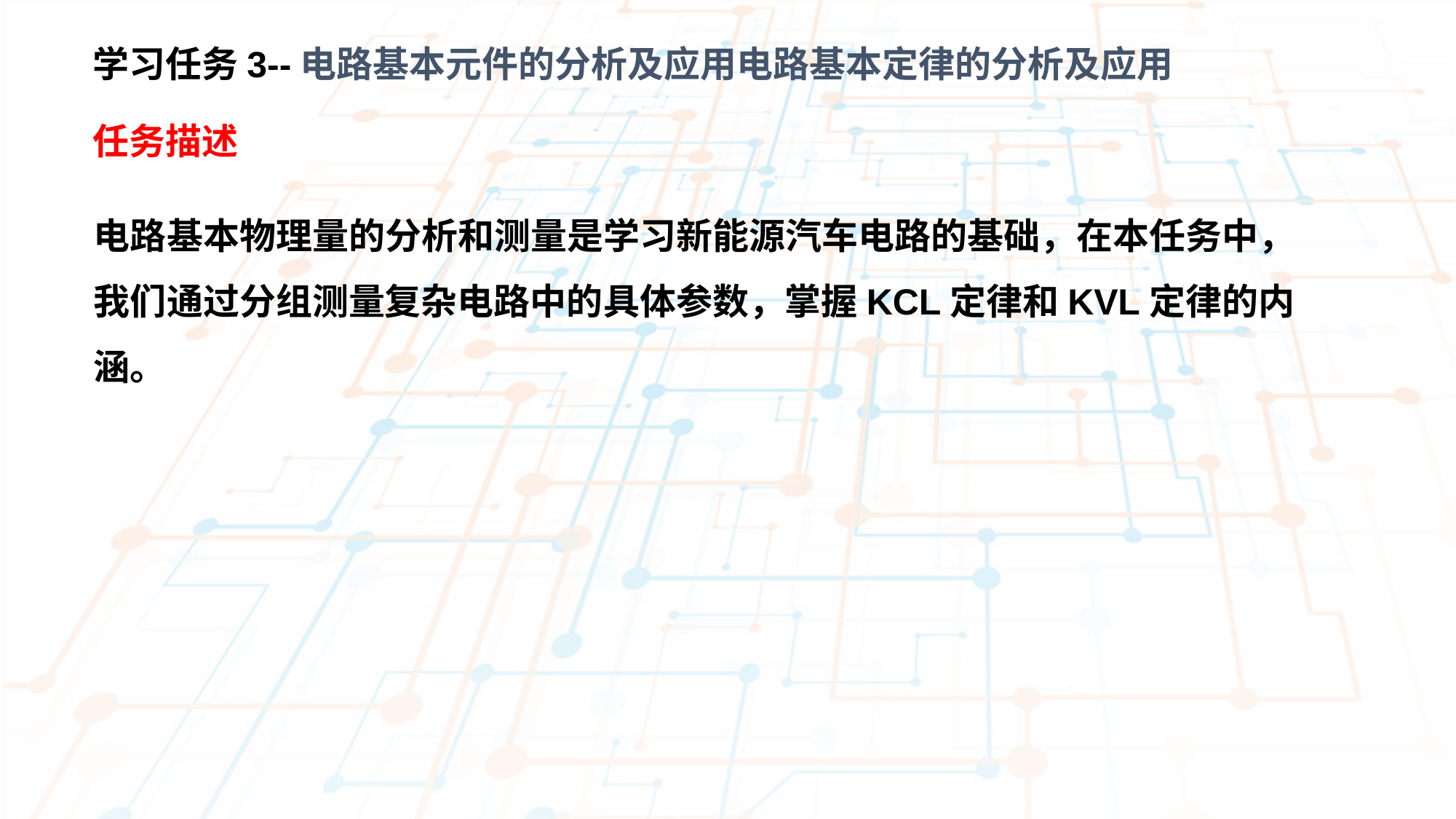

学习任务3--电路基本元件的分析及应用电路基本定律的分析及应用
任务描述

电路基本物理量的分析和测量是学习新能源汽车电路的基础，在本任务中，我们通过分组测量复杂电路中的具体参数，掌握KCL定律和KVL定律的内涵。